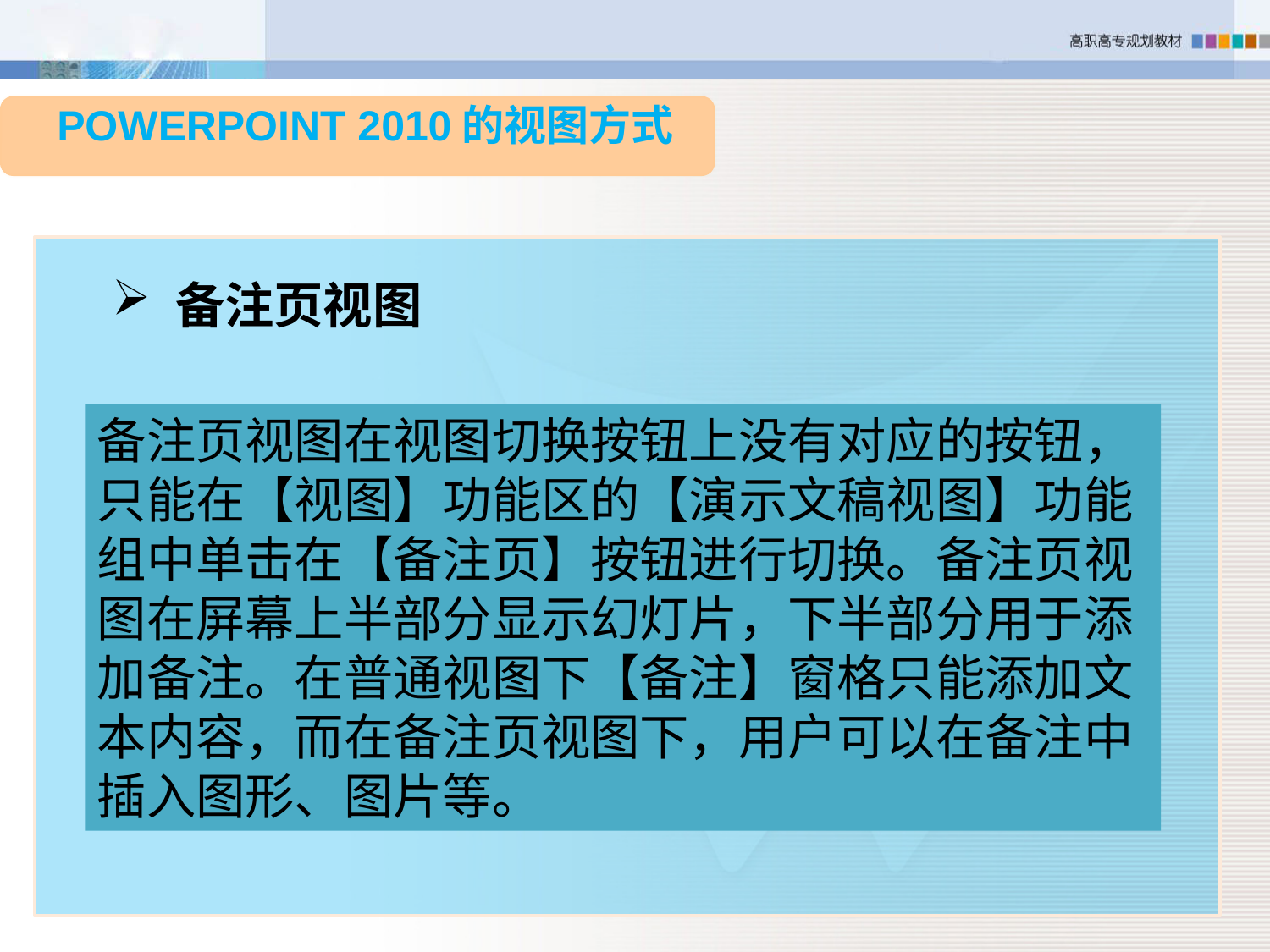

PowerPoint 2010的视图方式

备注页视图
备注页视图在视图切换按钮上没有对应的按钮，只能在【视图】功能区的【演示文稿视图】功能组中单击在【备注页】按钮进行切换。备注页视图在屏幕上半部分显示幻灯片，下半部分用于添加备注。在普通视图下【备注】窗格只能添加文本内容，而在备注页视图下，用户可以在备注中插入图形、图片等。